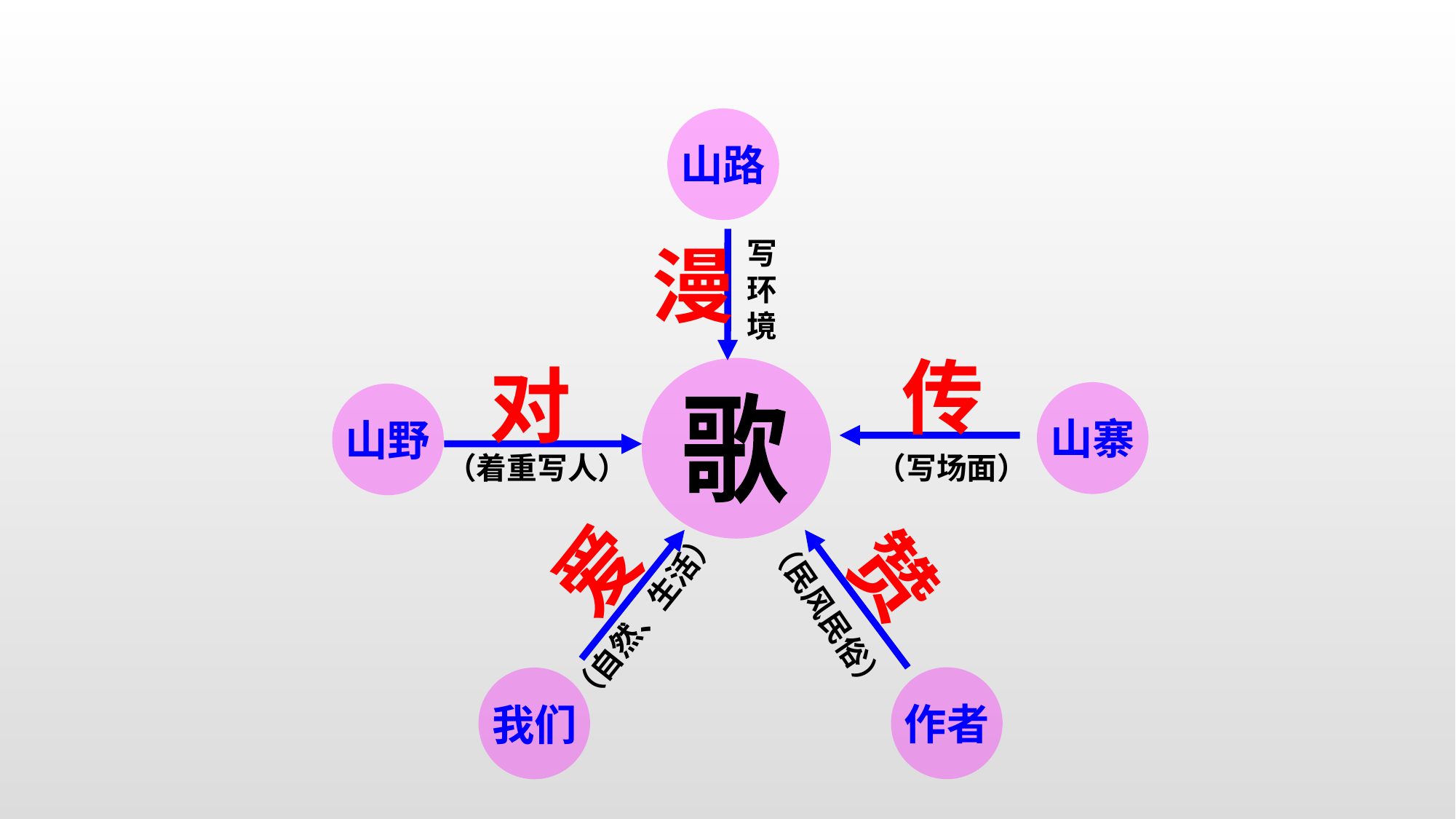

山路
漫

写环境
传
对

山寨
山野
歌

（着重写人）

（写场面）
爱

赞
（自然、生活）
（民风民俗）
作者
我们